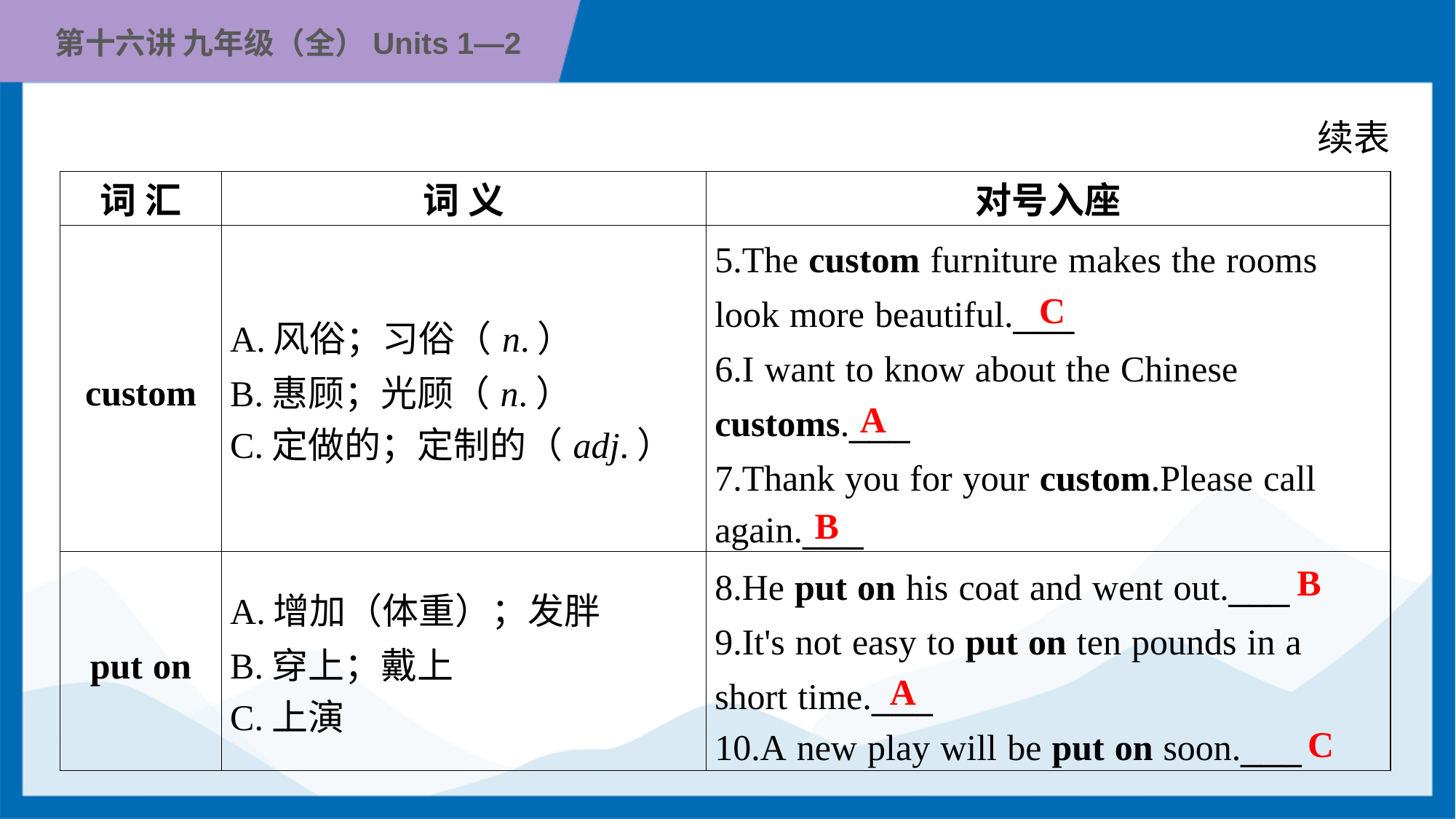

续表
| 词 汇 | 词 义 | 对号入座 |
| --- | --- | --- |
| custom | A.风俗；习俗（n.） B.惠顾；光顾（n.） C.定做的；定制的（adj.） | 5.The custom furniture makes the rooms look more beautiful.\_\_\_ 6.I want to know about the Chinese customs.\_\_\_ 7.Thank you for your custom.Please call again.\_\_\_ |
| put on | A.增加（体重）；发胖 B.穿上；戴上 C.上演 | 8.He put on his coat and went out.\_\_\_ 9.It's not easy to put on ten pounds in a short time.\_\_\_ 10.A new play will be put on soon.\_\_\_ |
C
A
B
B
A
C